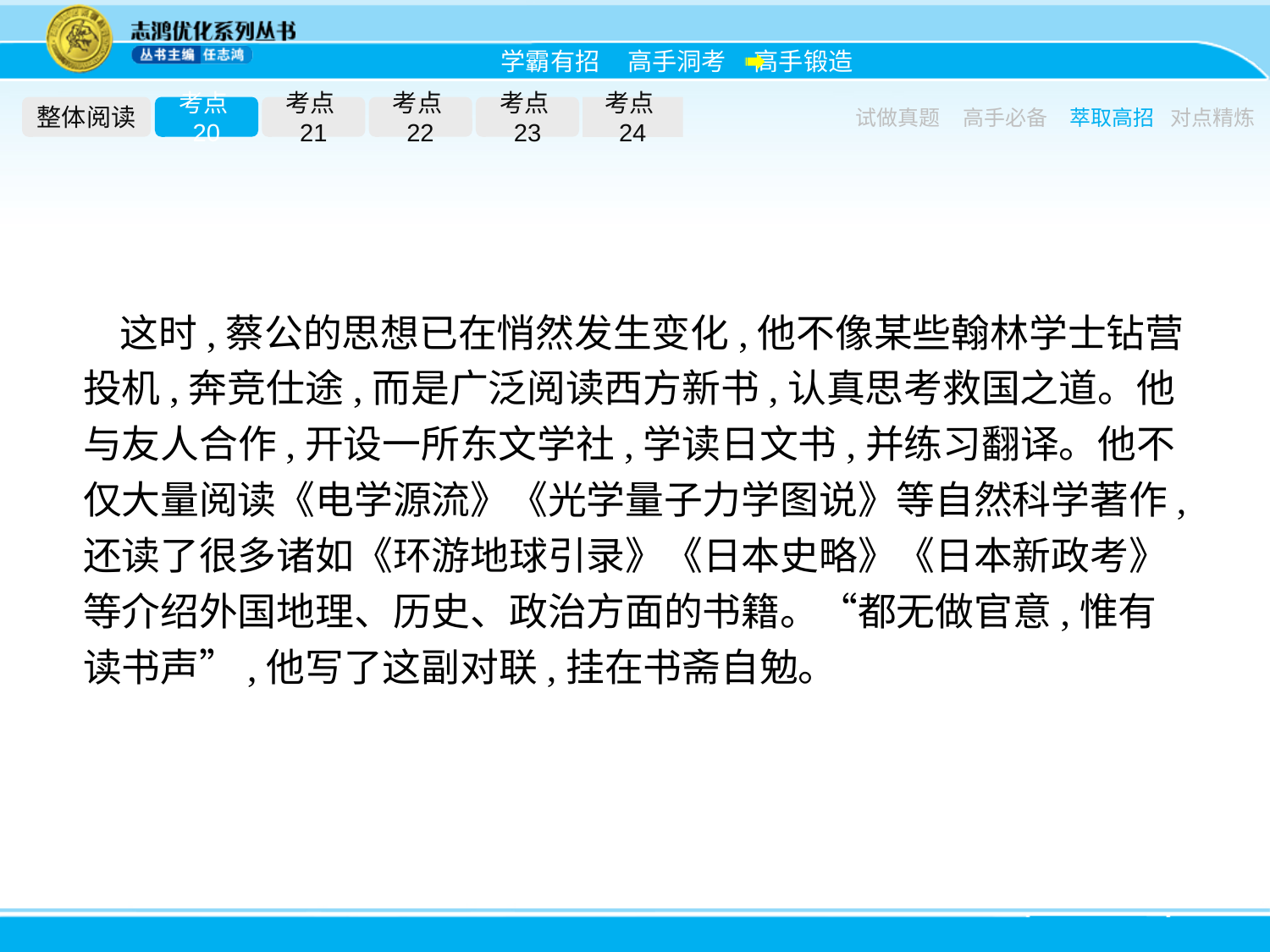

整体阅读
考点20
考点21
考点22
考点23
考点24
试做真题
高手必备
萃取高招
对点精炼
这时,蔡公的思想已在悄然发生变化,他不像某些翰林学士钻营投机,奔竞仕途,而是广泛阅读西方新书,认真思考救国之道。他与友人合作,开设一所东文学社,学读日文书,并练习翻译。他不仅大量阅读《电学源流》《光学量子力学图说》等自然科学著作,还读了很多诸如《环游地球引录》《日本史略》《日本新政考》等介绍外国地理、历史、政治方面的书籍。“都无做官意,惟有读书声”,他写了这副对联,挂在书斋自勉。